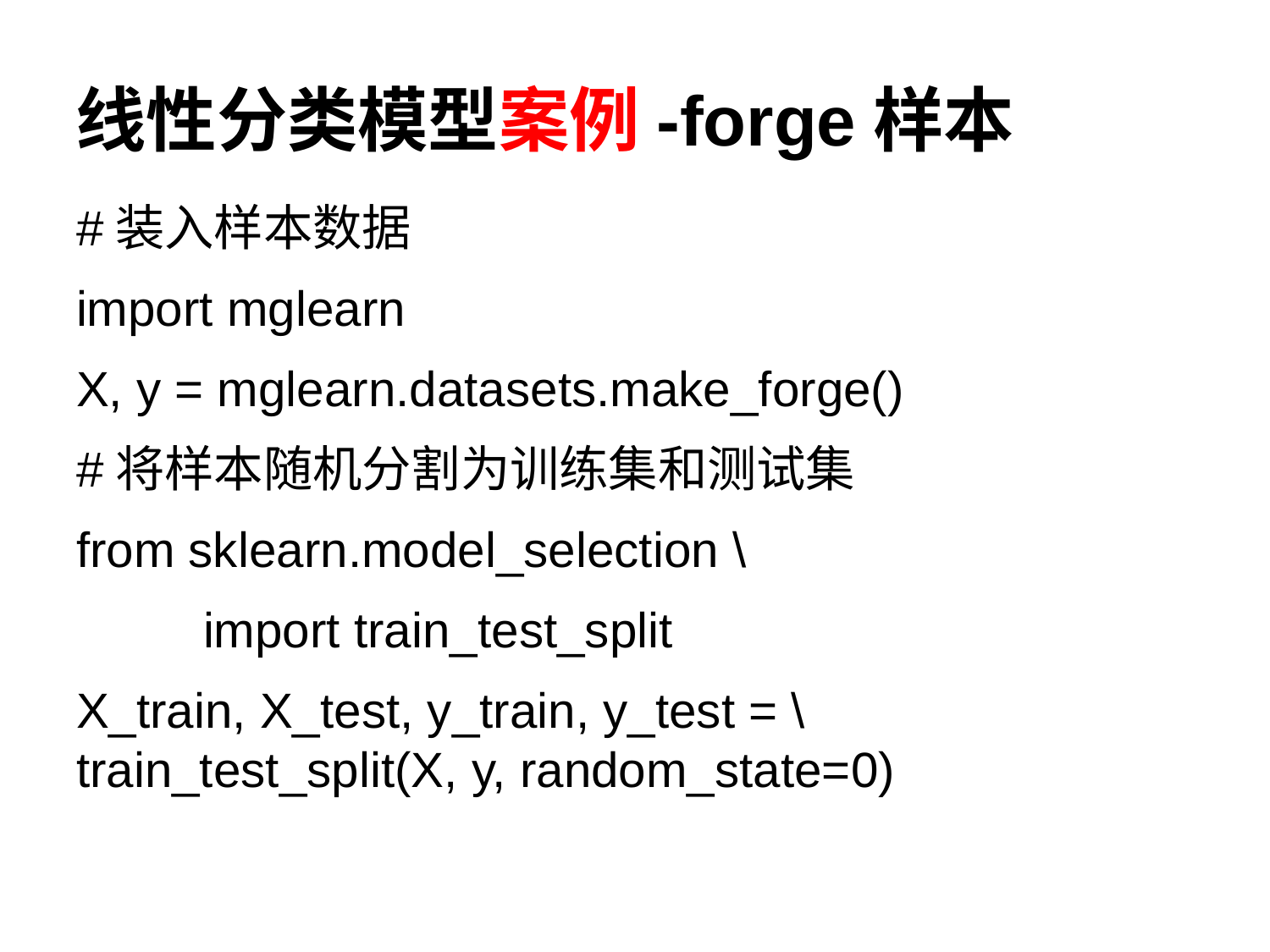

# 线性分类模型案例-forge样本
#装入样本数据
import mglearn
X, y = mglearn.datasets.make_forge()
#将样本随机分割为训练集和测试集
from sklearn.model_selection \
	import train_test_split
X_train, X_test, y_train, y_test = \ 	train_test_split(X, y, random_state=0)